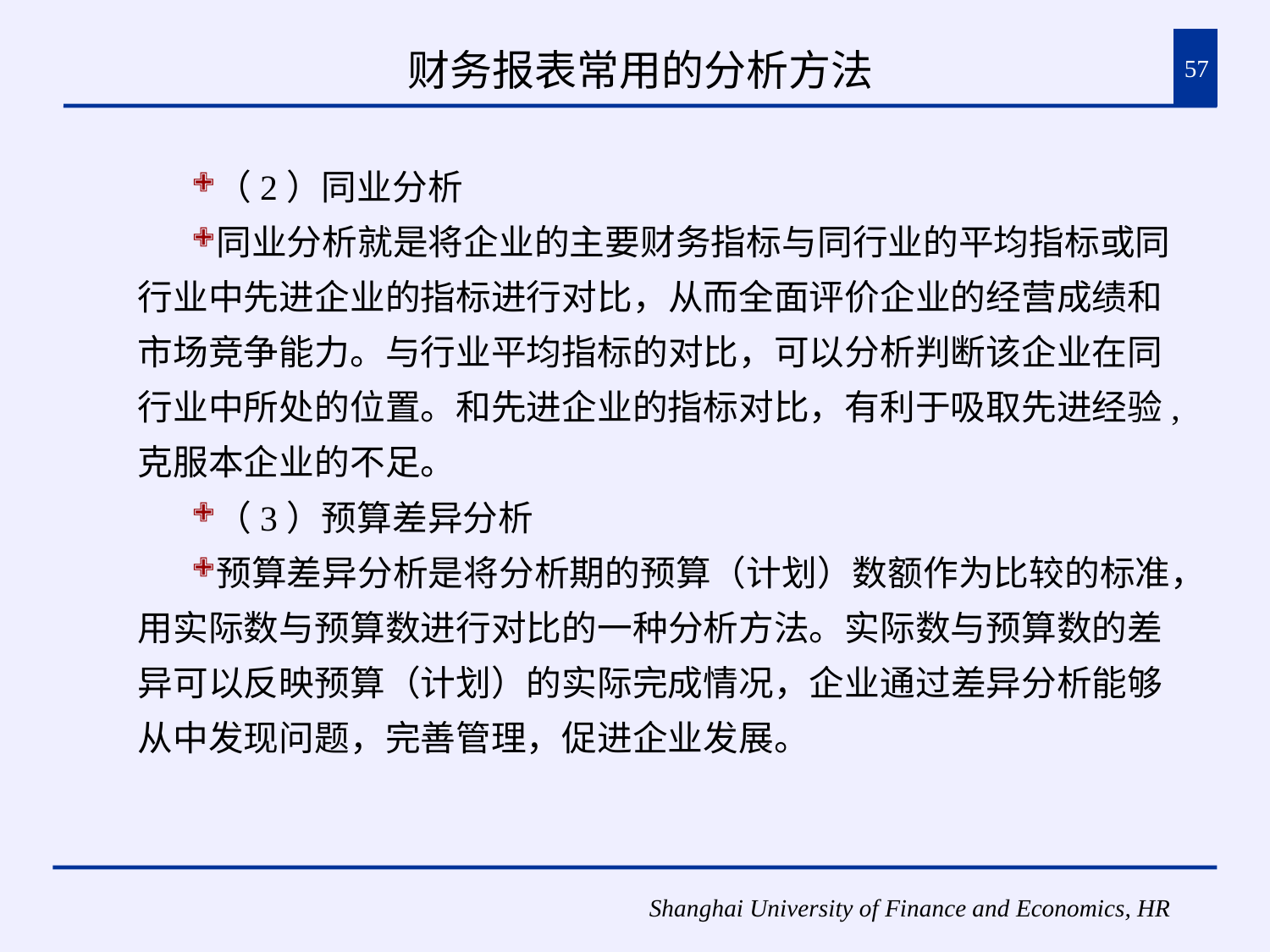

# 财务报表常用的分析方法
57
（2）同业分析
同业分析就是将企业的主要财务指标与同行业的平均指标或同行业中先进企业的指标进行对比，从而全面评价企业的经营成绩和市场竞争能力。与行业平均指标的对比，可以分析判断该企业在同行业中所处的位置。和先进企业的指标对比，有利于吸取先进经验, 克服本企业的不足。
（3）预算差异分析
预算差异分析是将分析期的预算（计划）数额作为比较的标准，用实际数与预算数进行对比的一种分析方法。实际数与预算数的差异可以反映预算（计划）的实际完成情况，企业通过差异分析能够从中发现问题，完善管理，促进企业发展。